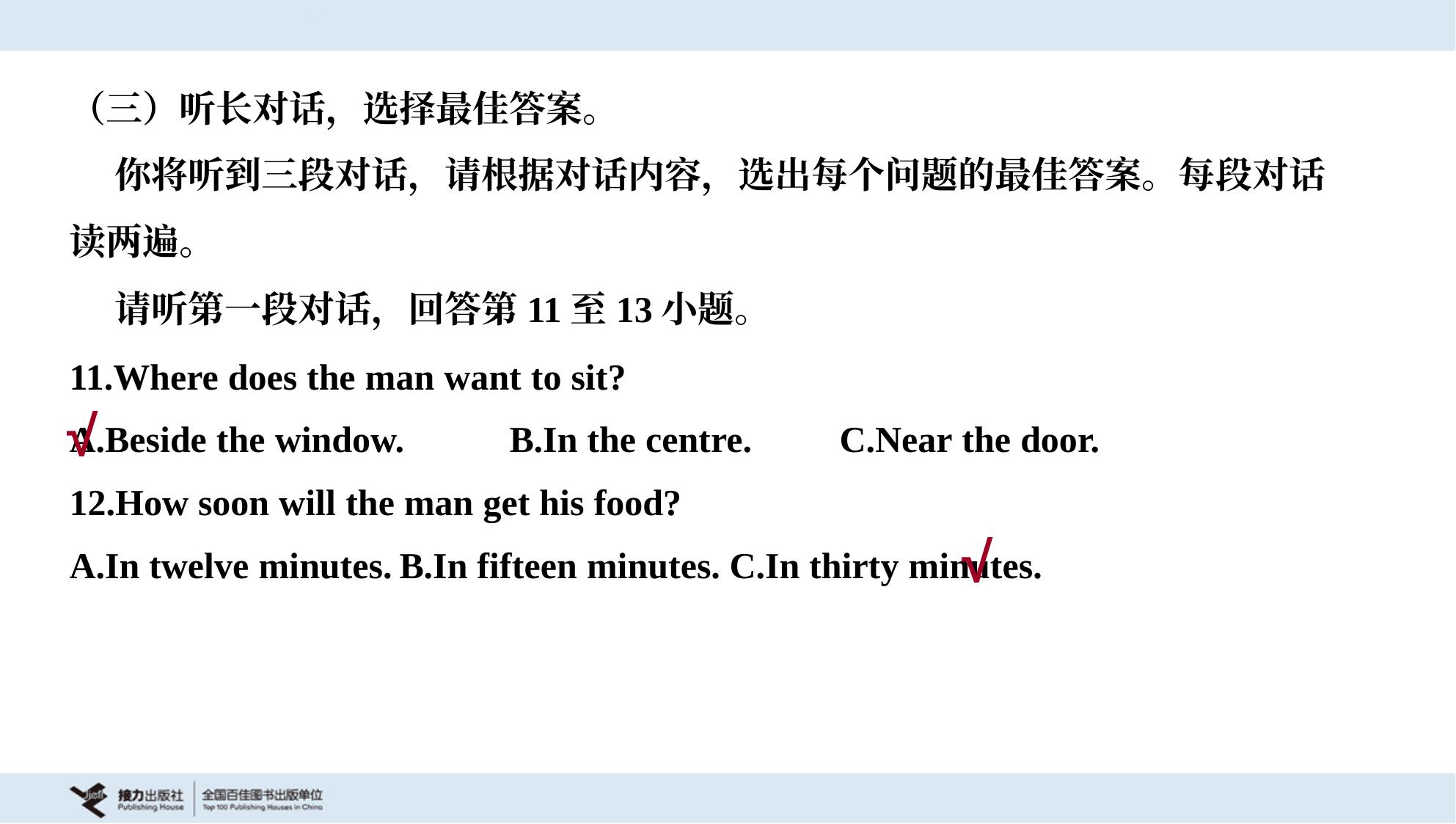

（三）听长对话，选择最佳答案。
    你将听到三段对话，请根据对话内容，选出每个问题的最佳答案。每段对话
读两遍。
    请听第一段对话，回答第11至13小题。
11.Where does the man want to sit?
A.Beside the window.	B.In the centre.	C.Near the door.
√
12.How soon will the man get his food?
A.In twelve minutes.	B.In fifteen minutes.	C.In thirty minutes.
√